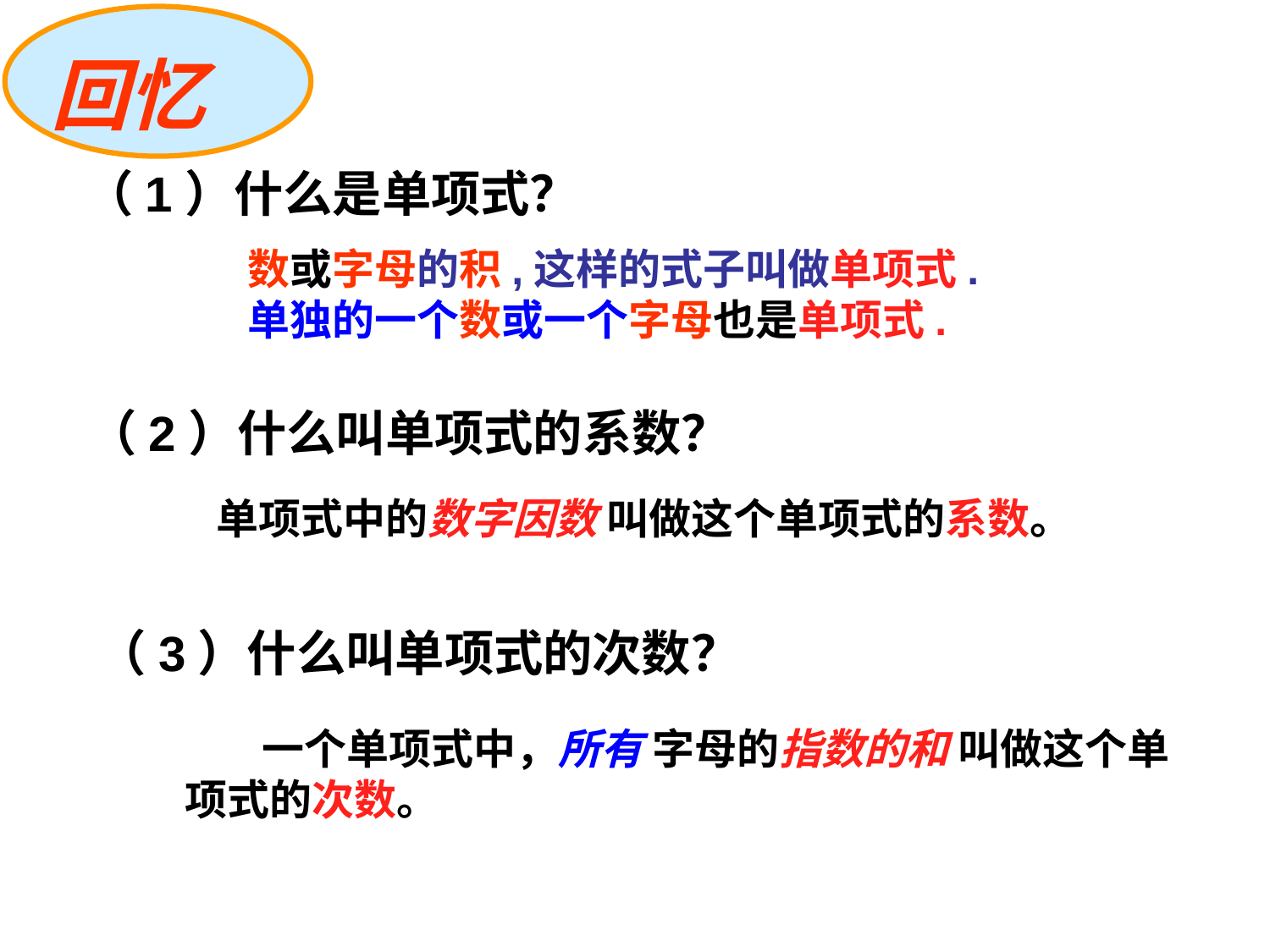

#

回忆
（1）什么是单项式？
数或字母的积,这样的式子叫做单项式.
单独的一个数或一个字母也是单项式.
（2）什么叫单项式的系数？
   单项式中的数字因数 叫做这个单项式的系数。
（3）什么叫单项式的次数？
            一个单项式中，所有 字母的指数的和 叫做这个单项式的次数。